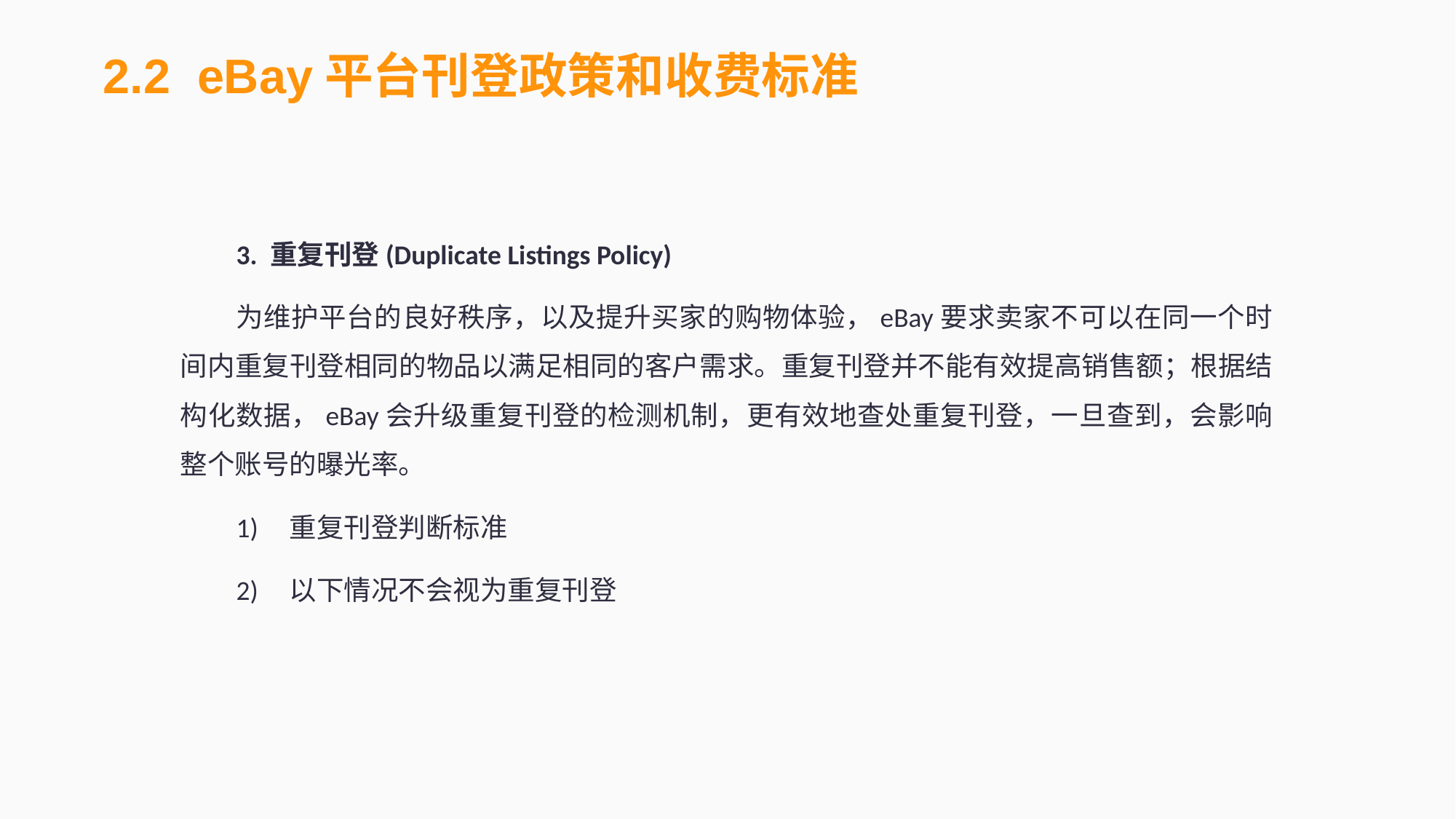

2.2  eBay平台刊登政策和收费标准
3. 重复刊登(Duplicate Listings Policy)
为维护平台的良好秩序，以及提升买家的购物体验，eBay要求卖家不可以在同一个时间内重复刊登相同的物品以满足相同的客户需求。重复刊登并不能有效提高销售额；根据结构化数据，eBay会升级重复刊登的检测机制，更有效地查处重复刊登，一旦查到，会影响整个账号的曝光率。
1)	重复刊登判断标准
2)	以下情况不会视为重复刊登